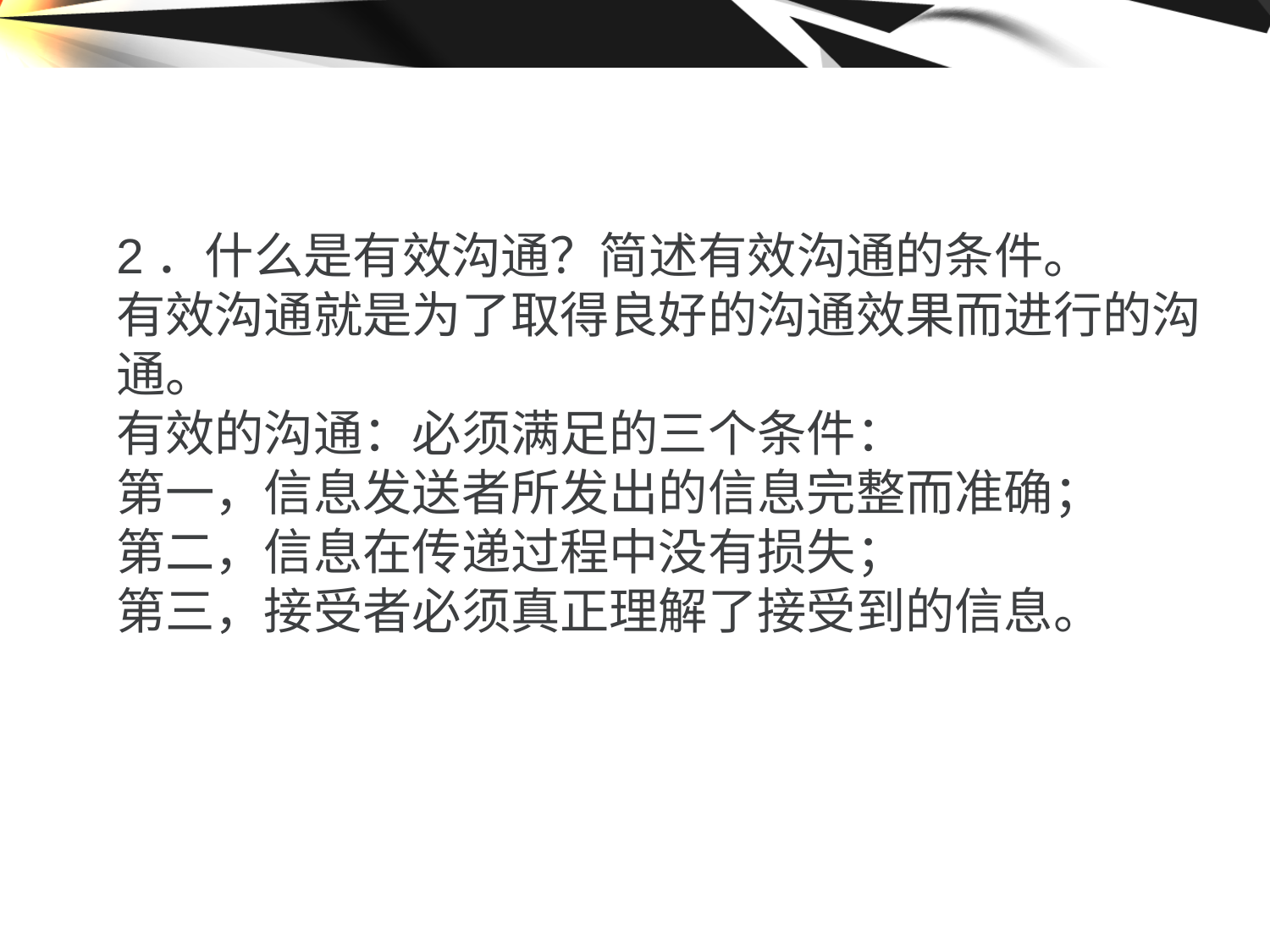

2．什么是有效沟通？简述有效沟通的条件。
有效沟通就是为了取得良好的沟通效果而进行的沟通。
有效的沟通：必须满足的三个条件：
第一，信息发送者所发出的信息完整而准确；
第二，信息在传递过程中没有损失；
第三，接受者必须真正理解了接受到的信息。